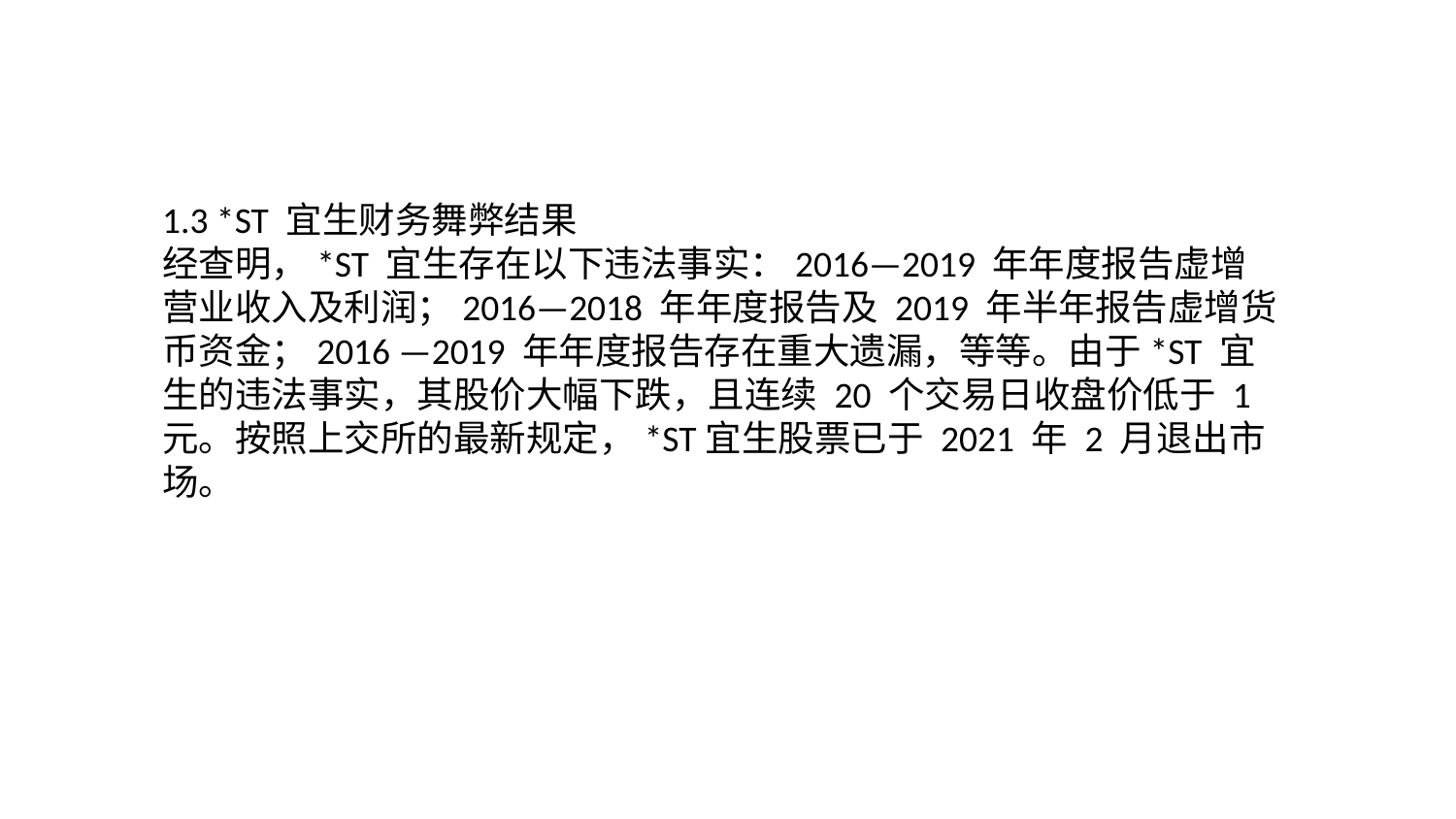

1.3 *ST 宜生财务舞弊结果
经查明，*ST 宜生存在以下违法事实：2016—2019 年年度报告虚增营业收入及利润；2016—2018 年年度报告及 2019 年半年报告虚增货币资金；2016 —2019 年年度报告存在重大遗漏，等等。由于*ST 宜生的违法事实，其股价大幅下跌，且连续 20 个交易日收盘价低于 1 元。按照上交所的最新规定，*ST宜生股票已于 2021 年 2 月退出市场。